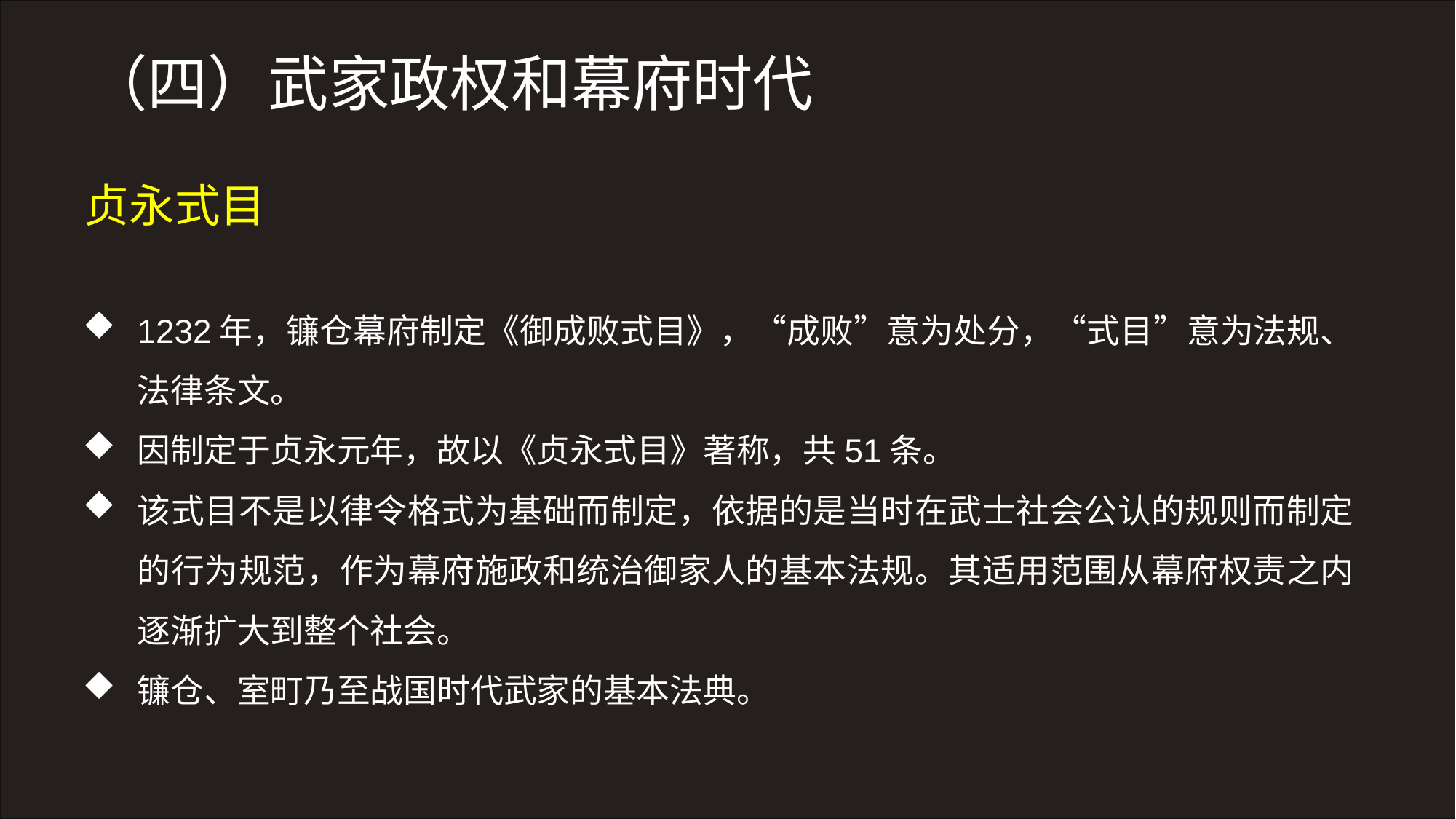

（四）武家政权和幕府时代
贞永式目
1232年，镰仓幕府制定《御成败式目》，“成败”意为处分，“式目”意为法规、法律条文。
因制定于贞永元年，故以《贞永式目》著称，共51条。
该式目不是以律令格式为基础而制定，依据的是当时在武士社会公认的规则而制定的行为规范，作为幕府施政和统治御家人的基本法规。其适用范围从幕府权责之内逐渐扩大到整个社会。
镰仓、室町乃至战国时代武家的基本法典。